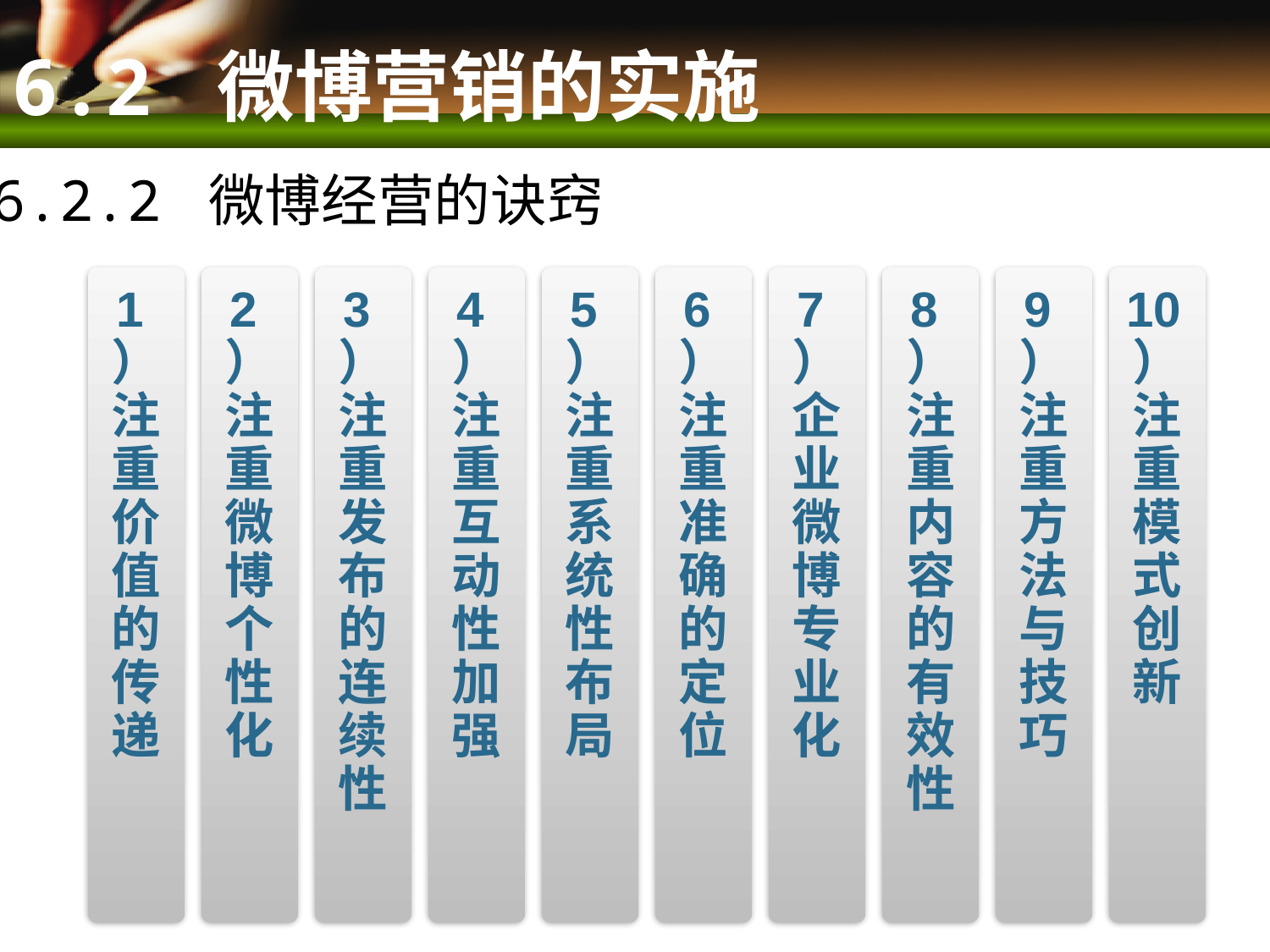

6.2 微博营销的实施
6.2.2 微博经营的诀窍
1）注重价值的传递
2）注重微博个性化
3）注重发布的连续性
4）注重互动性加强
5）注重系统性布局
6）注重准确的定位
7）企业微博专业化
8）注重内容的有效性
9）注重方法与技巧
10）注重模式创新